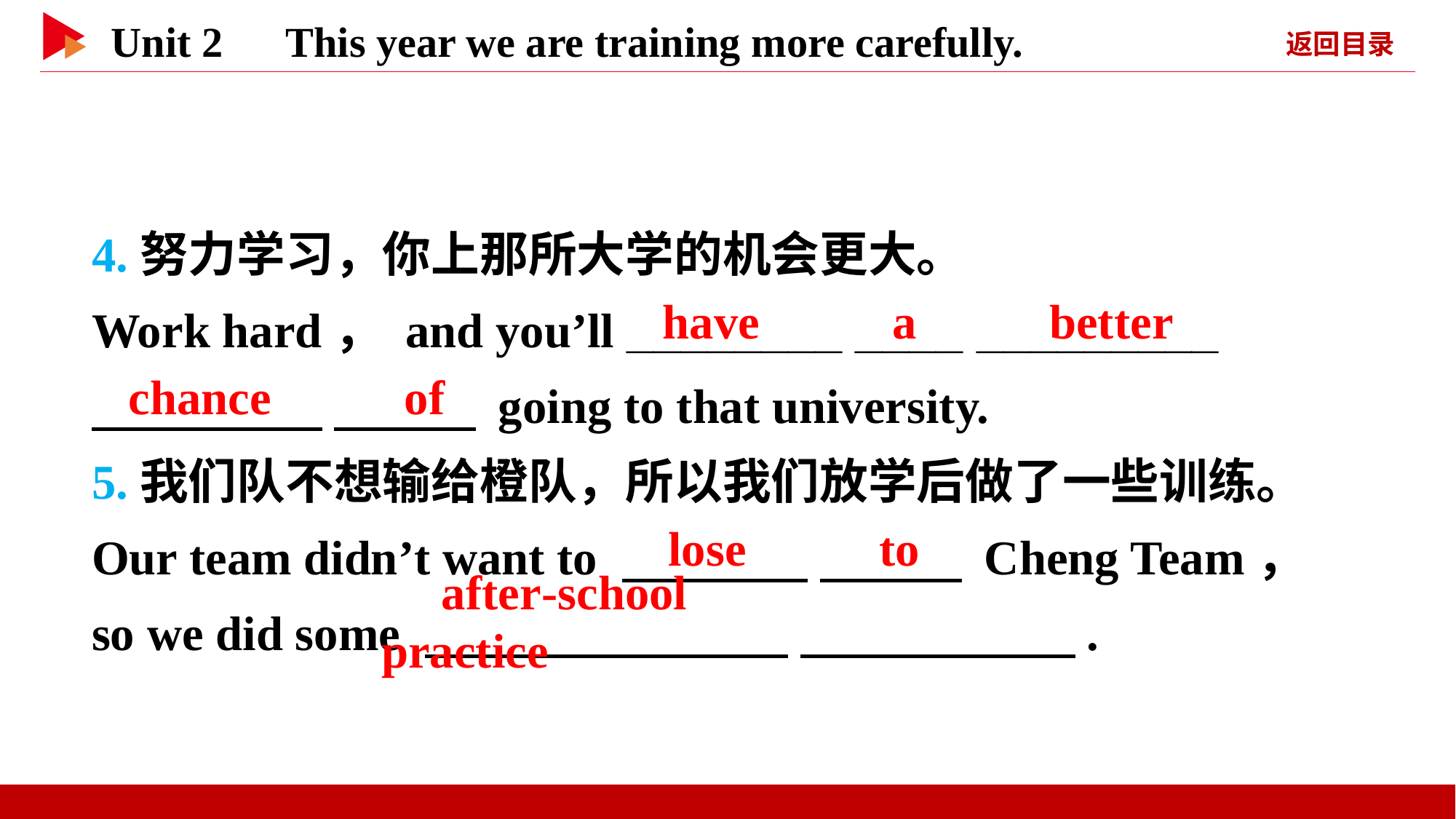

4.努力学习，你上那所大学的机会更大。
Work hard， and you’ll ________ ____ _________
　            　 　    　 going to that university.
5.我们队不想输给橙队，所以我们放学后做了一些训练。
Our team didn’t want to 　        　 　    　 Cheng Team， so we did some 　                        　 　                　.
　have　 　a　 　better
chance　 　of
　lose　 　to
　after-school　 　practice